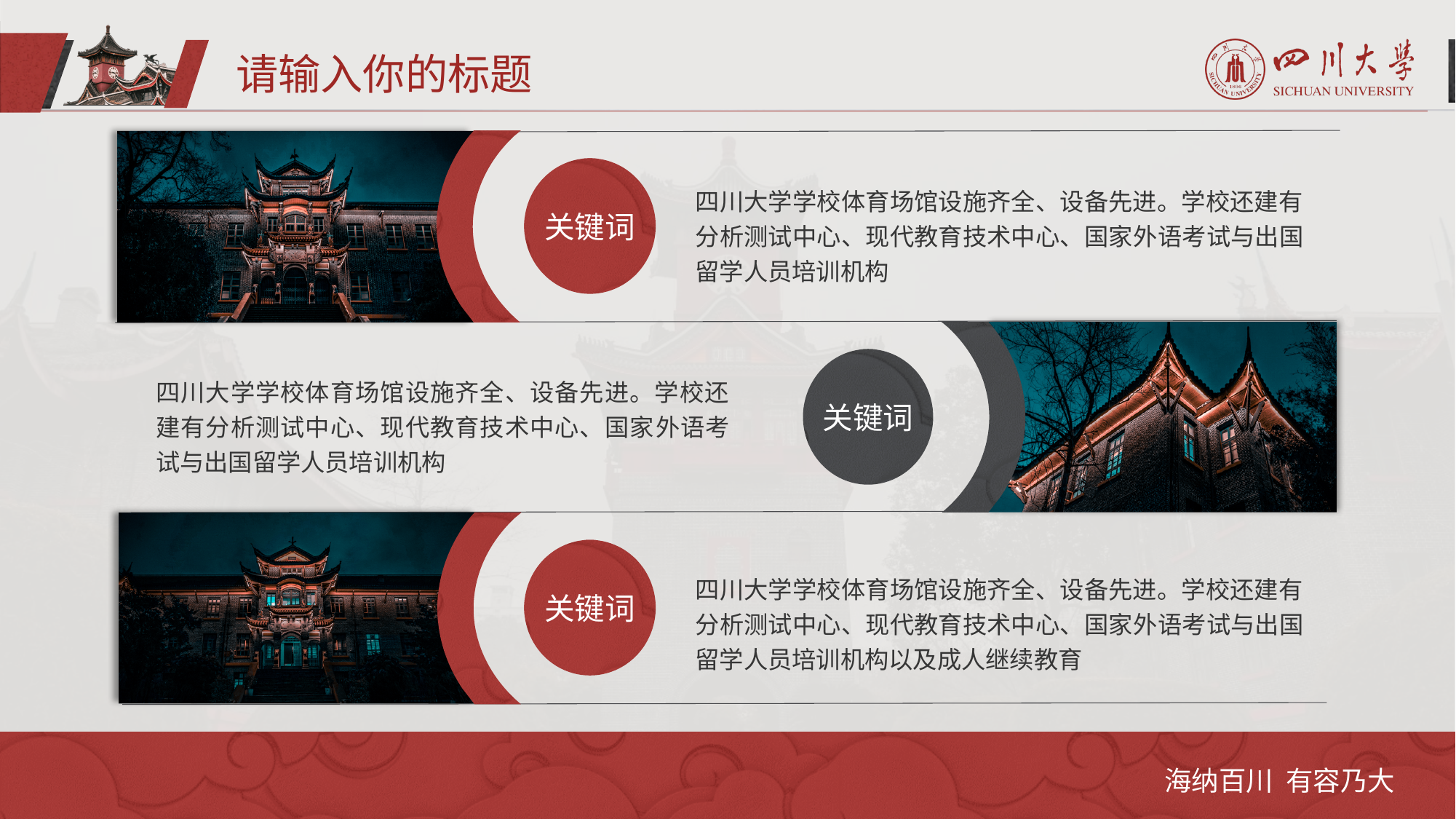

请输入你的标题

关键词
四川大学学校体育场馆设施齐全、设备先进。学校还建有分析测试中心、现代教育技术中心、国家外语考试与出国留学人员培训机构

关键词
四川大学学校体育场馆设施齐全、设备先进。学校还建有分析测试中心、现代教育技术中心、国家外语考试与出国留学人员培训机构

关键词

四川大学学校体育场馆设施齐全、设备先进。学校还建有分析测试中心、现代教育技术中心、国家外语考试与出国留学人员培训机构以及成人继续教育

海纳百川  有容乃大